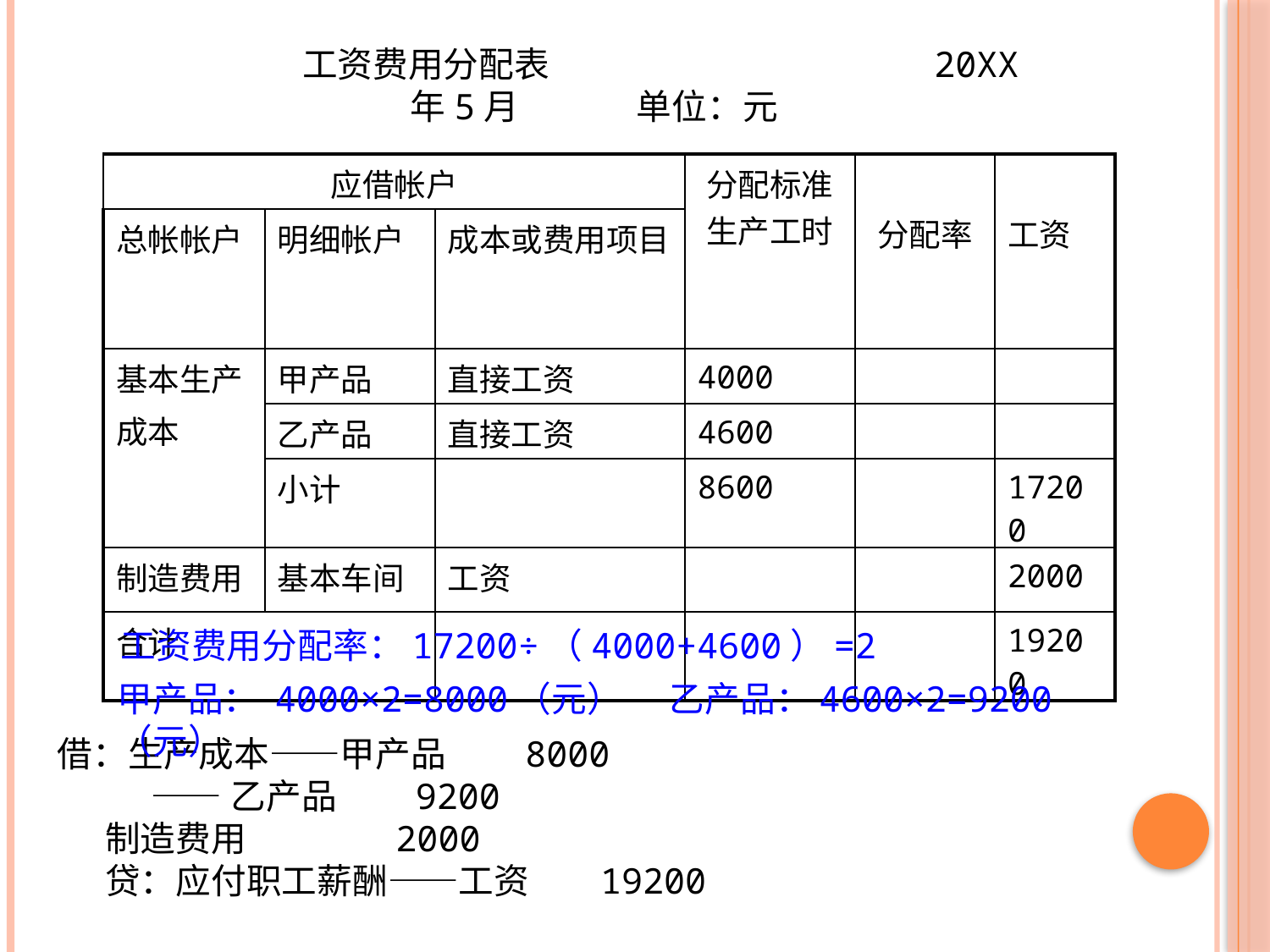

工资费用分配表                                                20XX年5月               单位：元
| 应借帐户 |  |  | 分配标准生产工时 | 分配率 | 工资 |
| --- | --- | --- | --- | --- | --- |
| 总帐帐户 | 明细帐户 | 成本或费用项目 |  |  |  |
| 基本生产 成本 | 甲产品 | 直接工资 | 4000 |  |  |
|  | 乙产品 | 直接工资 | 4600 |  |  |
|  | 小计 |  | 8600 |  | 17200 |
| 制造费用 | 基本车间 | 工资 |  |  | 2000 |
| 合计 |  |  |  |  | 19200 |
工资费用分配率：17200÷（4000+4600）=2
甲产品： 4000×2=8000（元）      乙产品：4600×2=9200 （元）
借：生产成本——甲产品         8000
            ——乙产品         9200
     制造费用                  2000
     贷：应付职工薪酬——工资        19200